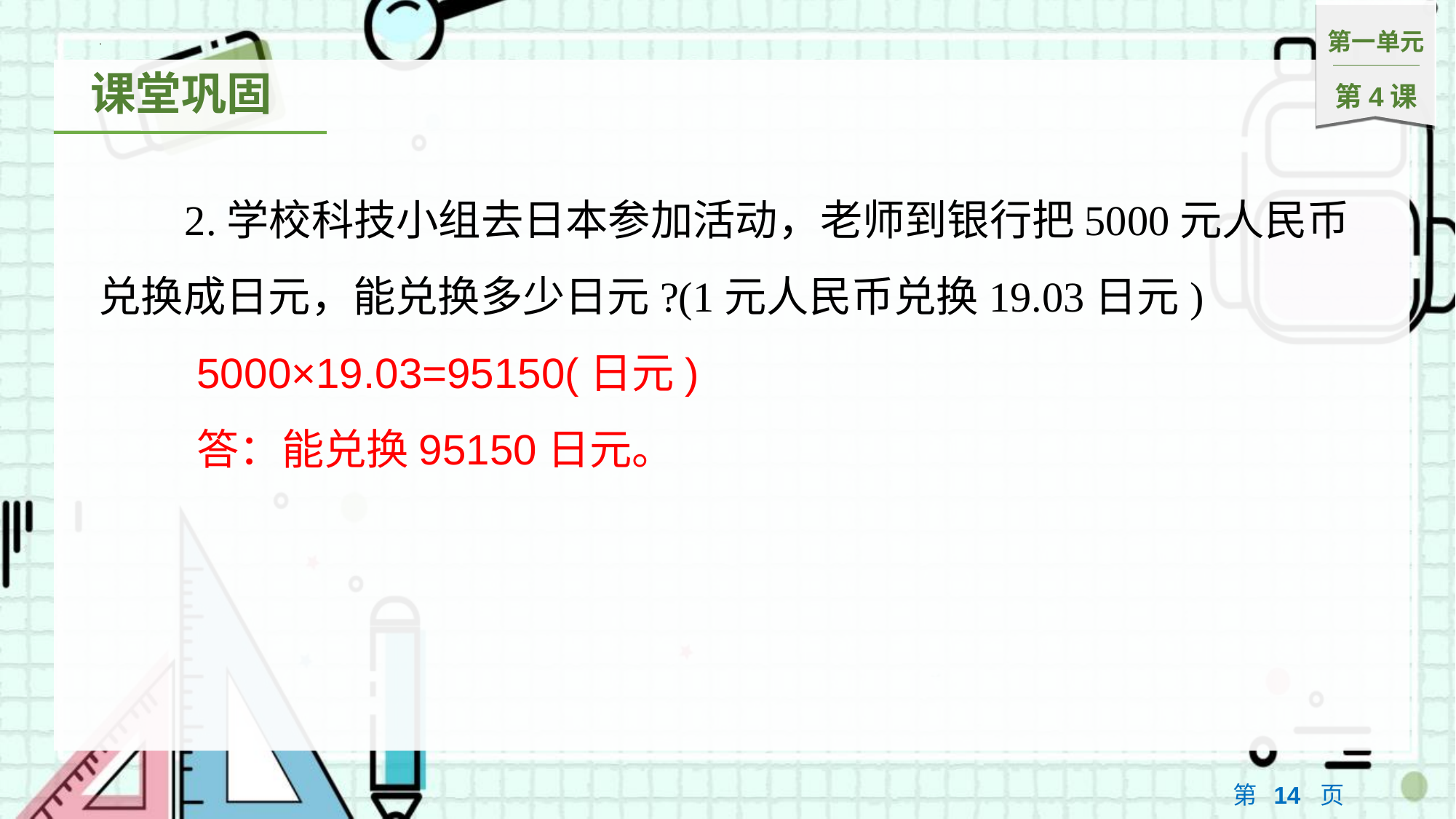

2.学校科技小组去日本参加活动，老师到银行把5000元人民币兑换成日元，能兑换多少日元?(1元人民币兑换19.03日元)
5000×19.03=95150(日元)
答：能兑换95150日元。